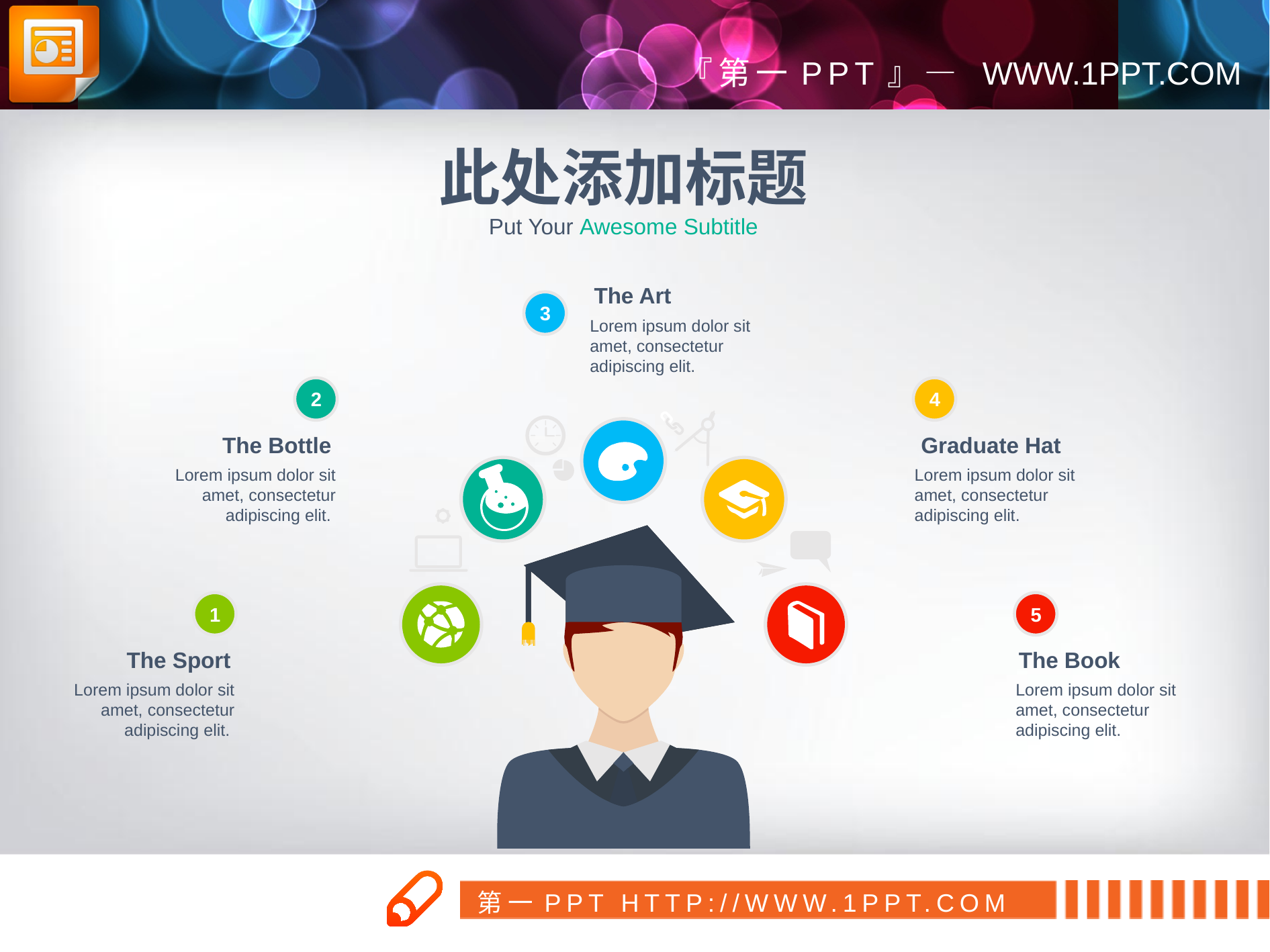

此处添加标题
Put Your Awesome Subtitle
The Art
3
Lorem ipsum dolor sit amet, consectetur adipiscing elit.
2
4

The Bottle
Graduate Hat

Lorem ipsum dolor sit amet, consectetur adipiscing elit.
Lorem ipsum dolor sit amet, consectetur adipiscing elit.

1
5

The Sport
The Book
Lorem ipsum dolor sit amet, consectetur adipiscing elit.
Lorem ipsum dolor sit amet, consectetur adipiscing elit.